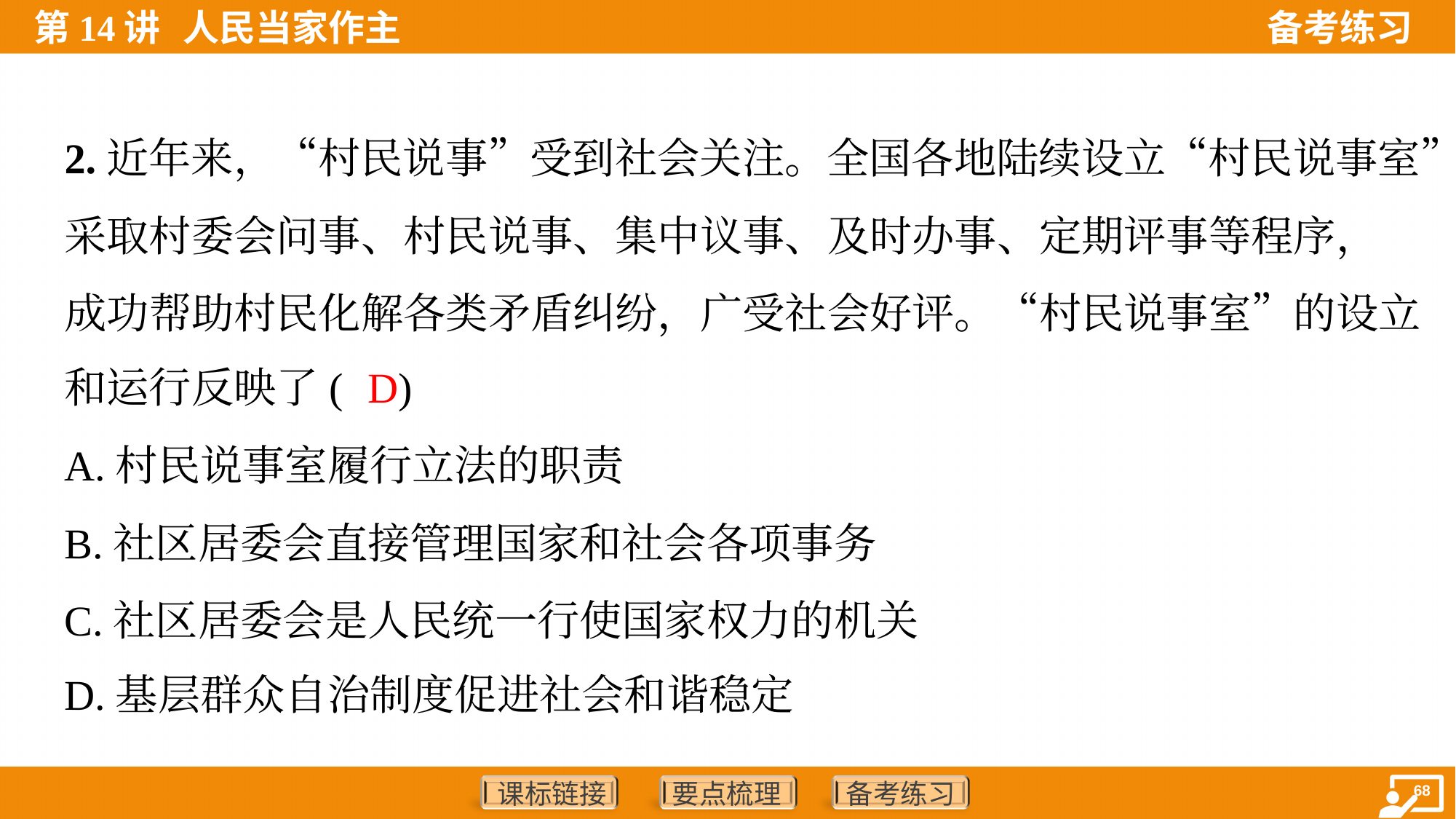

2.近年来，“村民说事”受到社会关注。全国各地陆续设立“村民说事室”，
采取村委会问事、村民说事、集中议事、及时办事、定期评事等程序，
成功帮助村民化解各类矛盾纠纷，广受社会好评。“村民说事室”的设立
和运行反映了(     )
D
A.村民说事室履行立法的职责
B.社区居委会直接管理国家和社会各项事务
C.社区居委会是人民统一行使国家权力的机关
D.基层群众自治制度促进社会和谐稳定